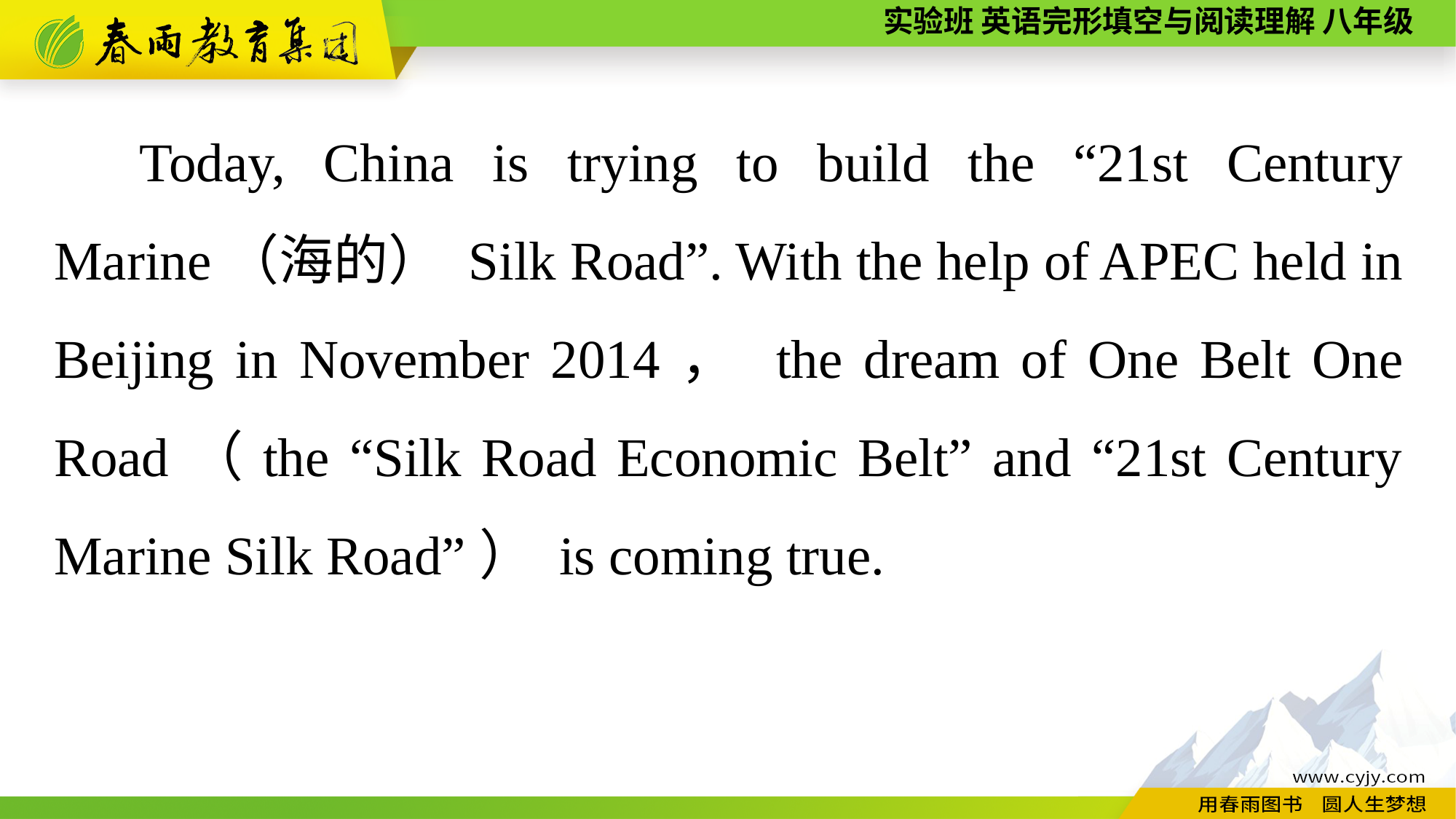

Today, China is trying to build the “21st Century Marine（海的） Silk Road”. With the help of APEC held in Beijing in November 2014， the dream of One Belt One Road（the “Silk Road Economic Belt” and “21st Century Marine Silk Road”） is coming true.